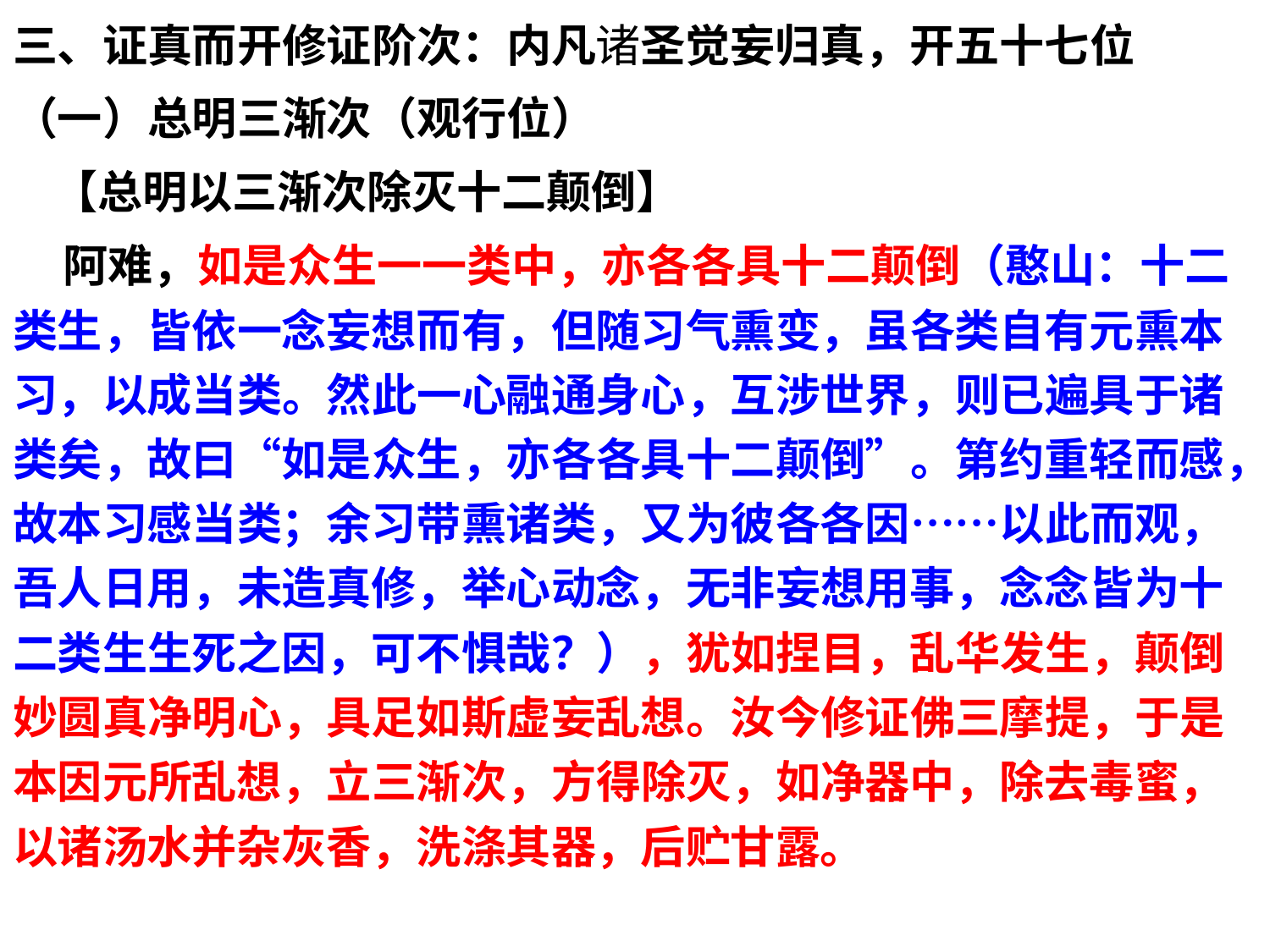

三、证真而开修证阶次：内凡诸圣觉妄归真，开五十七位
（一）总明三渐次（观行位）
   【总明以三渐次除灭十二颠倒】
    阿难，如是众生一一类中，亦各各具十二颠倒（憨山：十二类生，皆依一念妄想而有，但随习气熏变，虽各类自有元熏本习，以成当类。然此一心融通身心，互涉世界，则已遍具于诸类矣，故曰“如是众生，亦各各具十二颠倒”。第约重轻而感，故本习感当类；余习带熏诸类，又为彼各各因……以此而观，吾人日用，未造真修，举心动念，无非妄想用事，念念皆为十二类生生死之因，可不惧哉？），犹如捏目，乱华发生，颠倒妙圆真净明心，具足如斯虚妄乱想。汝今修证佛三摩提，于是本因元所乱想，立三渐次，方得除灭，如净器中，除去毒蜜，以诸汤水并杂灰香，洗涤其器，后贮甘露。